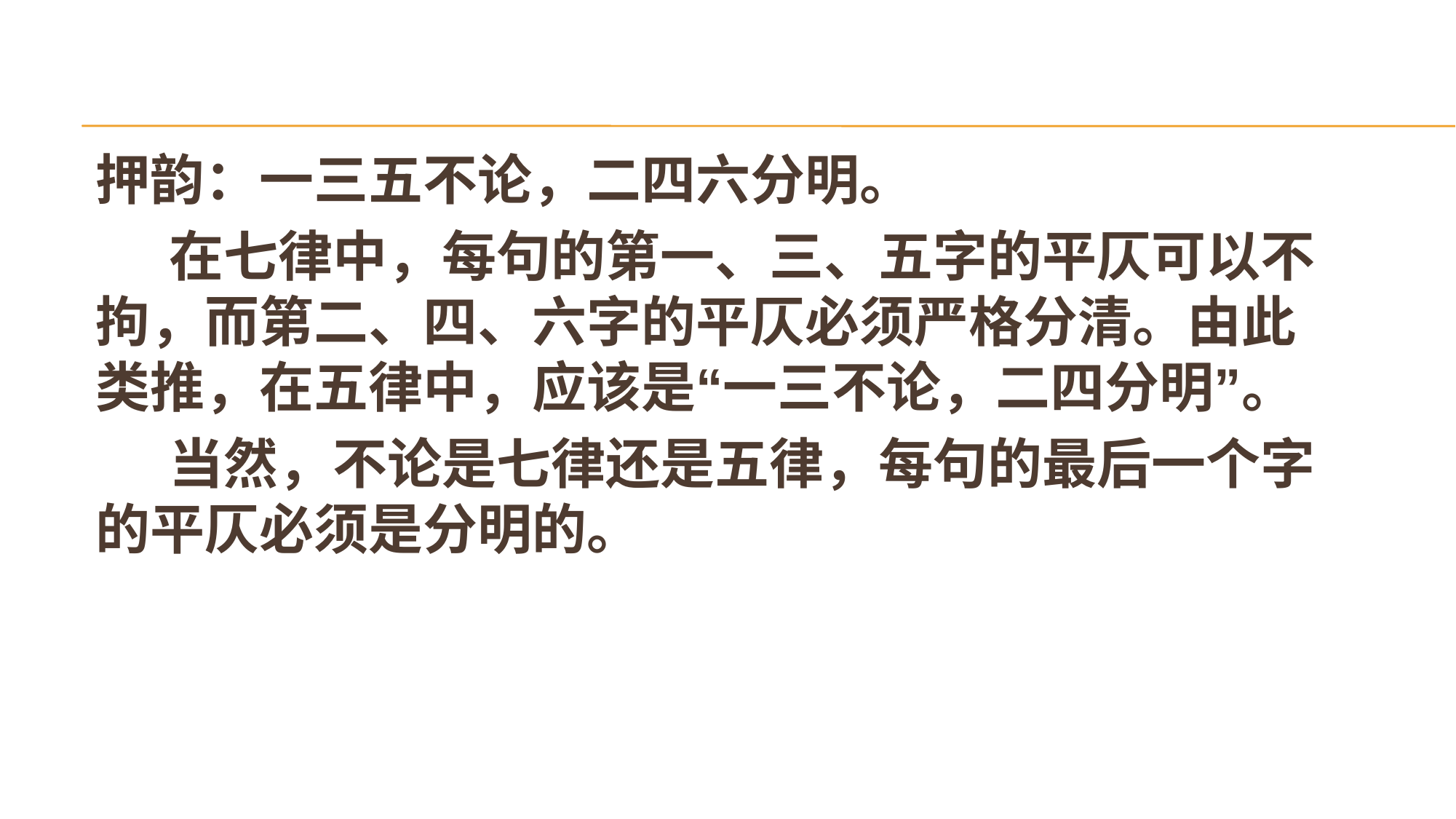

#
押韵：一三五不论，二四六分明。
    在七律中，每句的第一、三、五字的平仄可以不拘，而第二、四、六字的平仄必须严格分清。由此类推，在五律中，应该是“一三不论，二四分明”。
    当然，不论是七律还是五律，每句的最后一个字的平仄必须是分明的。